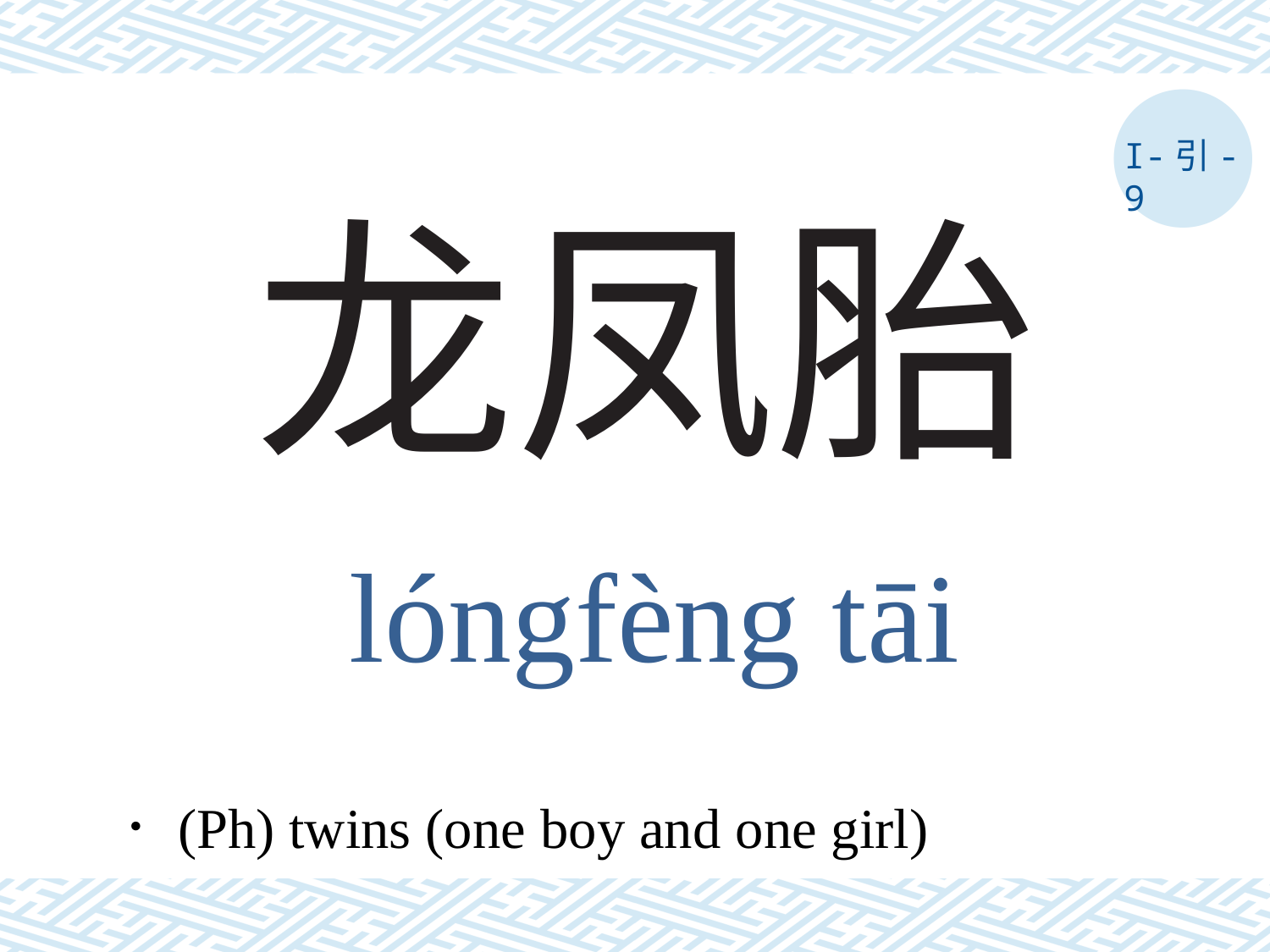

I-引- 9

# 龙凤胎
lóngfèng tāi
．(Ph) twins (one boy and one girl)